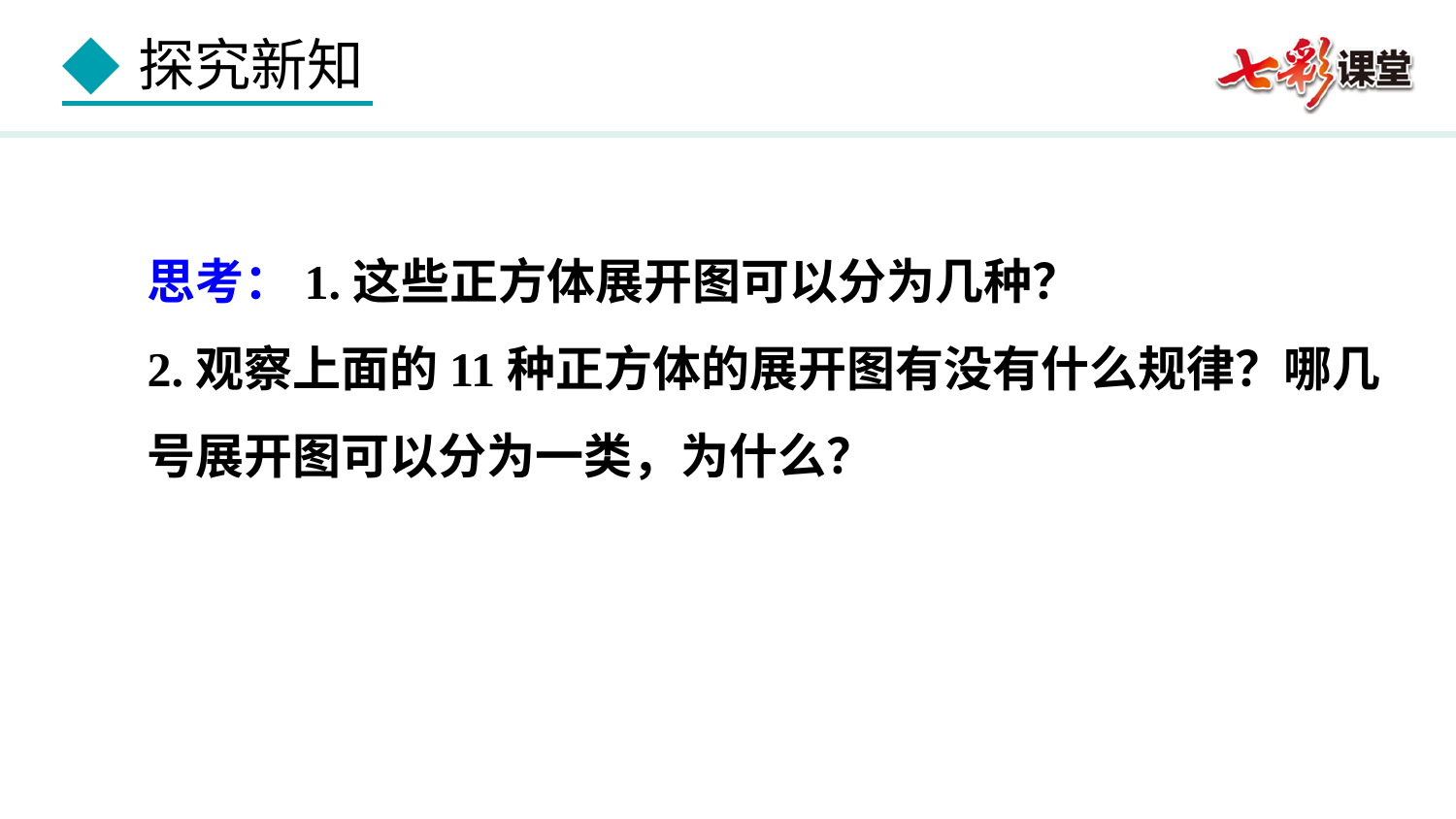

思考：1.这些正方体展开图可以分为几种？
2.观察上面的11种正方体的展开图有没有什么规律？哪几号展开图可以分为一类，为什么？